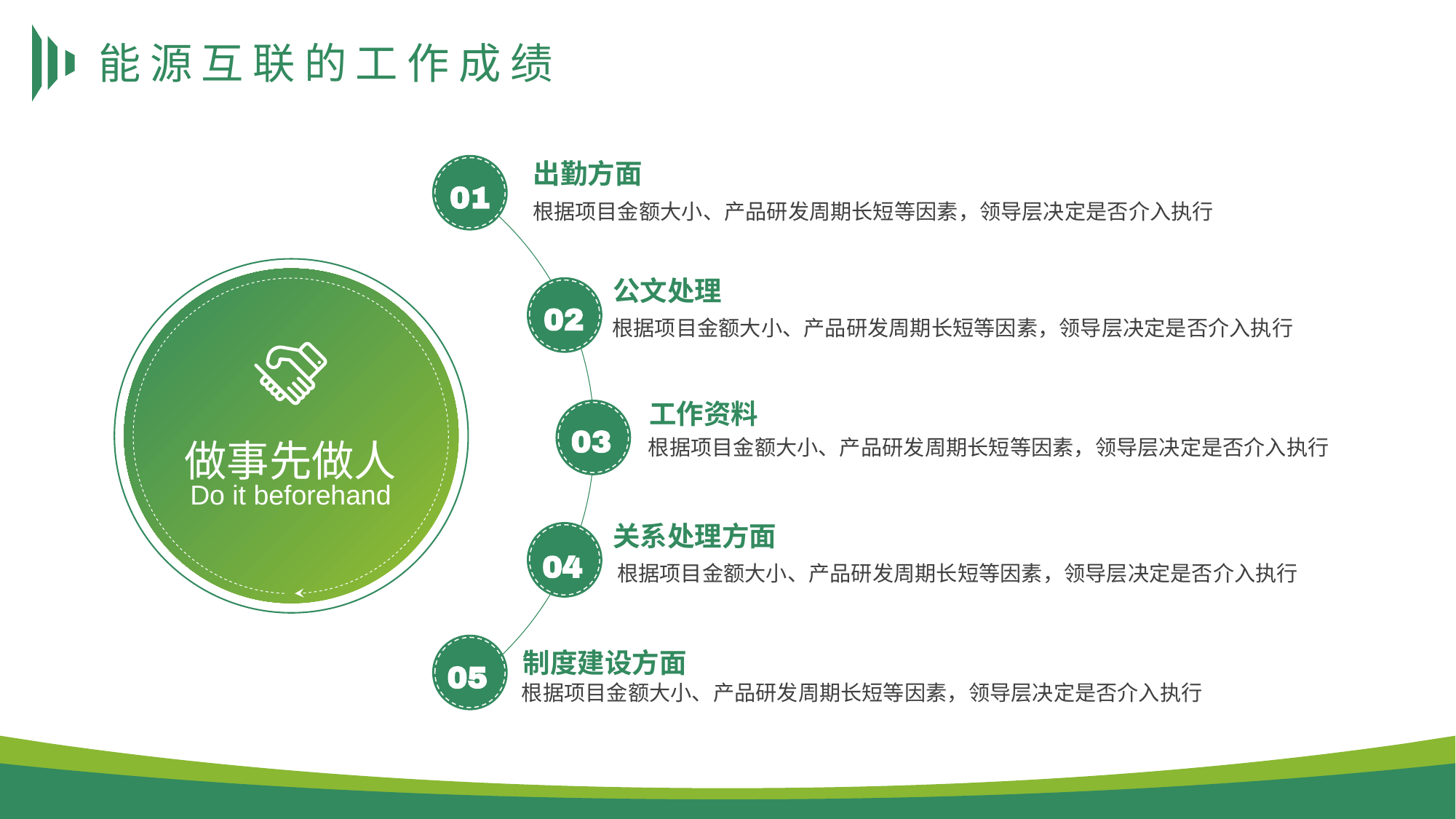

# 能源互联的工作成绩

出勤方面

01
根据项目金额大小、产品研发周期长短等因素，领导层决定是否介入执行

公文处理

02
根据项目金额大小、产品研发周期长短等因素，领导层决定是否介入执行

工作资料

03
根据项目金额大小、产品研发周期长短等因素，领导层决定是否介入执行
做事先做人
Do it beforehand
关系处理方面

04
根据项目金额大小、产品研发周期长短等因素，领导层决定是否介入执行

制度建设方面
05
根据项目金额大小、产品研发周期长短等因素，领导层决定是否介入执行